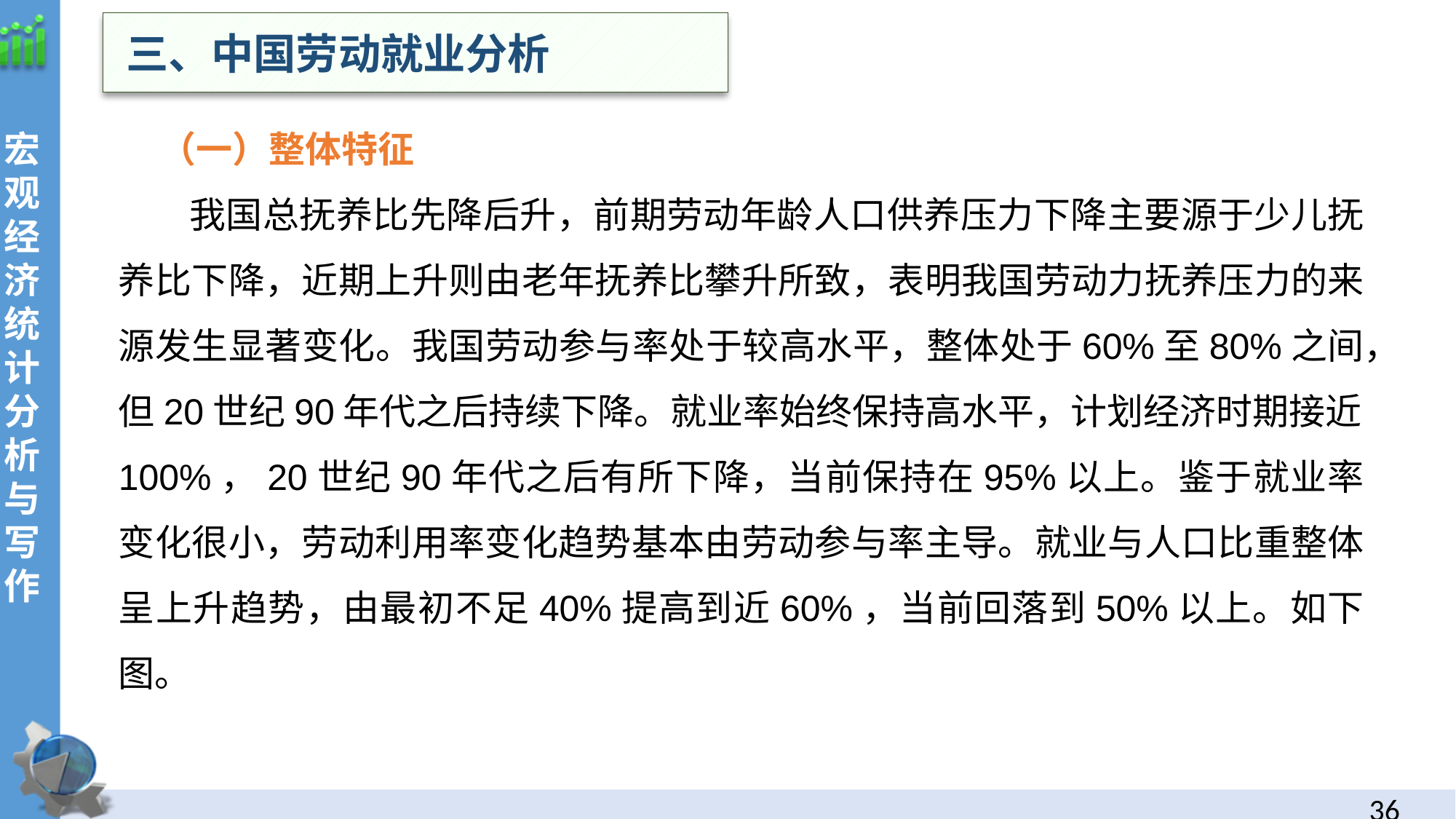

三、中国劳动就业分析
    （一）整体特征
   我国总抚养比先降后升，前期劳动年龄人口供养压力下降主要源于少儿抚养比下降，近期上升则由老年抚养比攀升所致，表明我国劳动力抚养压力的来源发生显著变化。我国劳动参与率处于较高水平，整体处于60%至80%之间，但20世纪90年代之后持续下降。就业率始终保持高水平，计划经济时期接近100%，20世纪90年代之后有所下降，当前保持在95%以上。鉴于就业率变化很小，劳动利用率变化趋势基本由劳动参与率主导。就业与人口比重整体呈上升趋势，由最初不足40%提高到近60%，当前回落到50%以上。如下图。
36